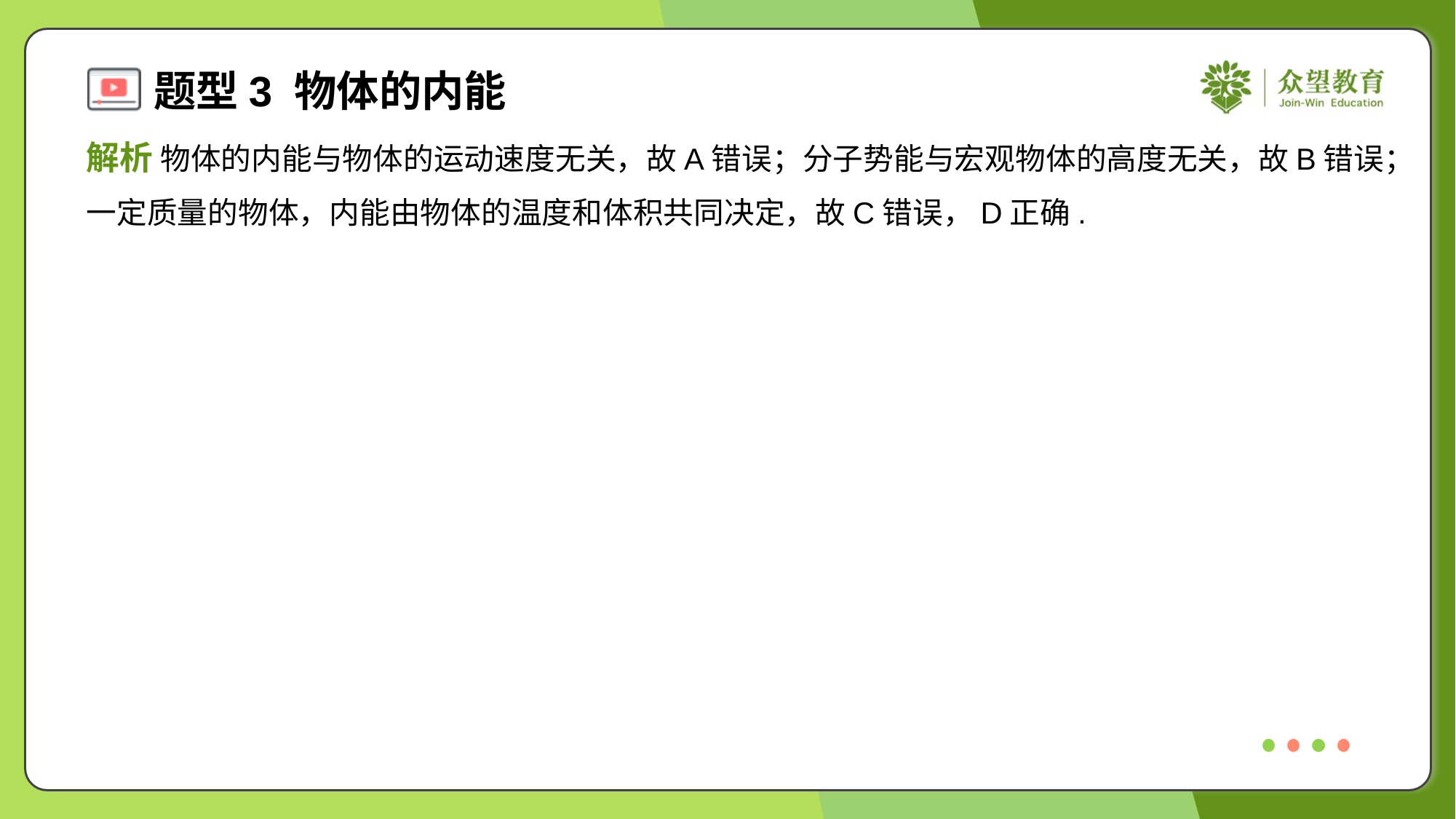

解析 物体的内能与物体的运动速度无关，故A错误；分子势能与宏观物体的高度无关，故B错误；
一定质量的物体，内能由物体的温度和体积共同决定，故C错误，D正确.